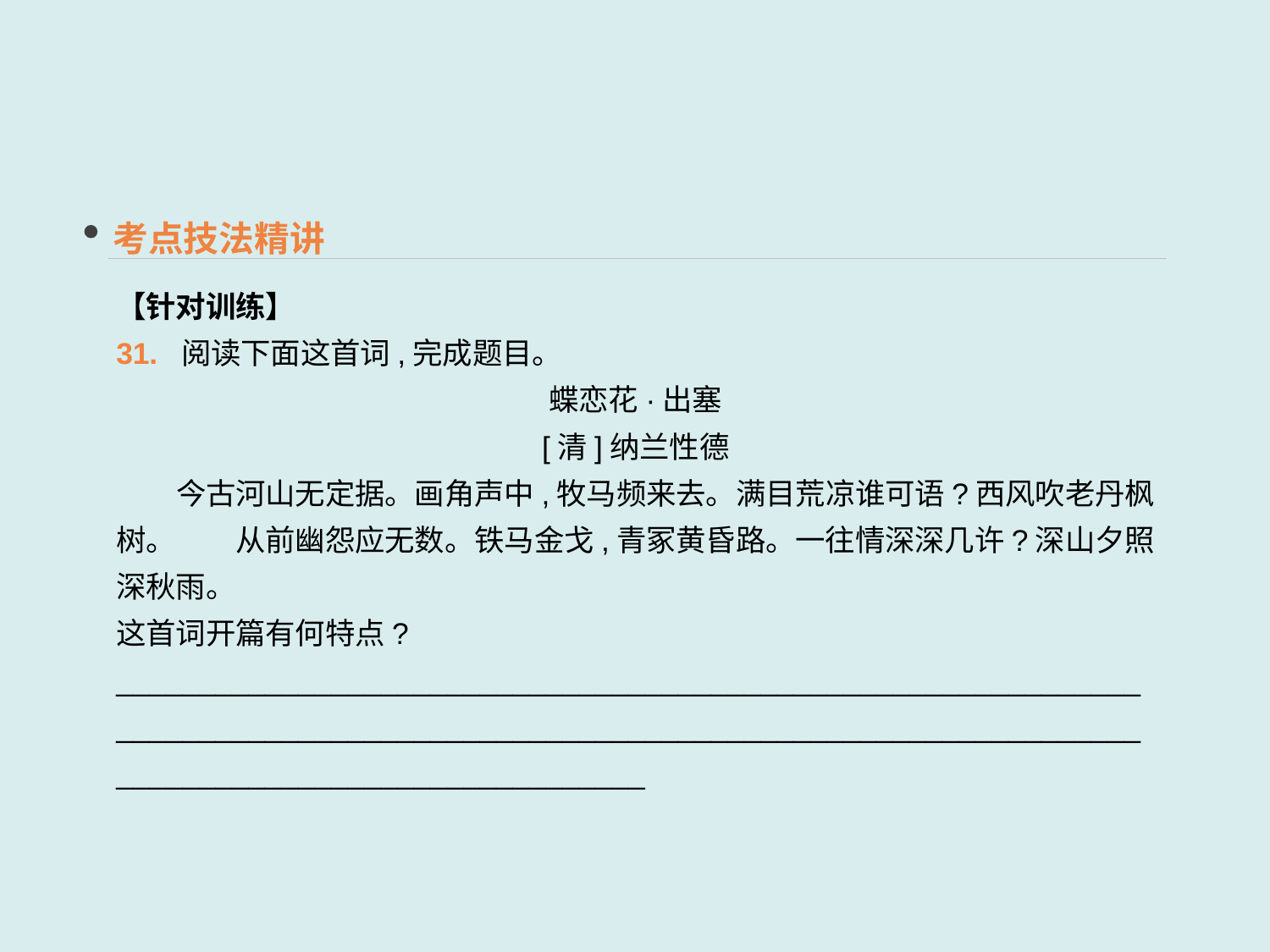

考点技法精讲

【针对训练】
31.  阅读下面这首词,完成题目。
蝶恋花·出塞
[清]纳兰性德
　　今古河山无定据。画角声中,牧马频来去。满目荒凉谁可语?西风吹老丹枫树。　　从前幽怨应无数。铁马金戈,青冢黄昏路。一往情深深几许?深山夕照深秋雨。
这首词开篇有何特点?
____________________________________________________________________________________________________________________________________________________________